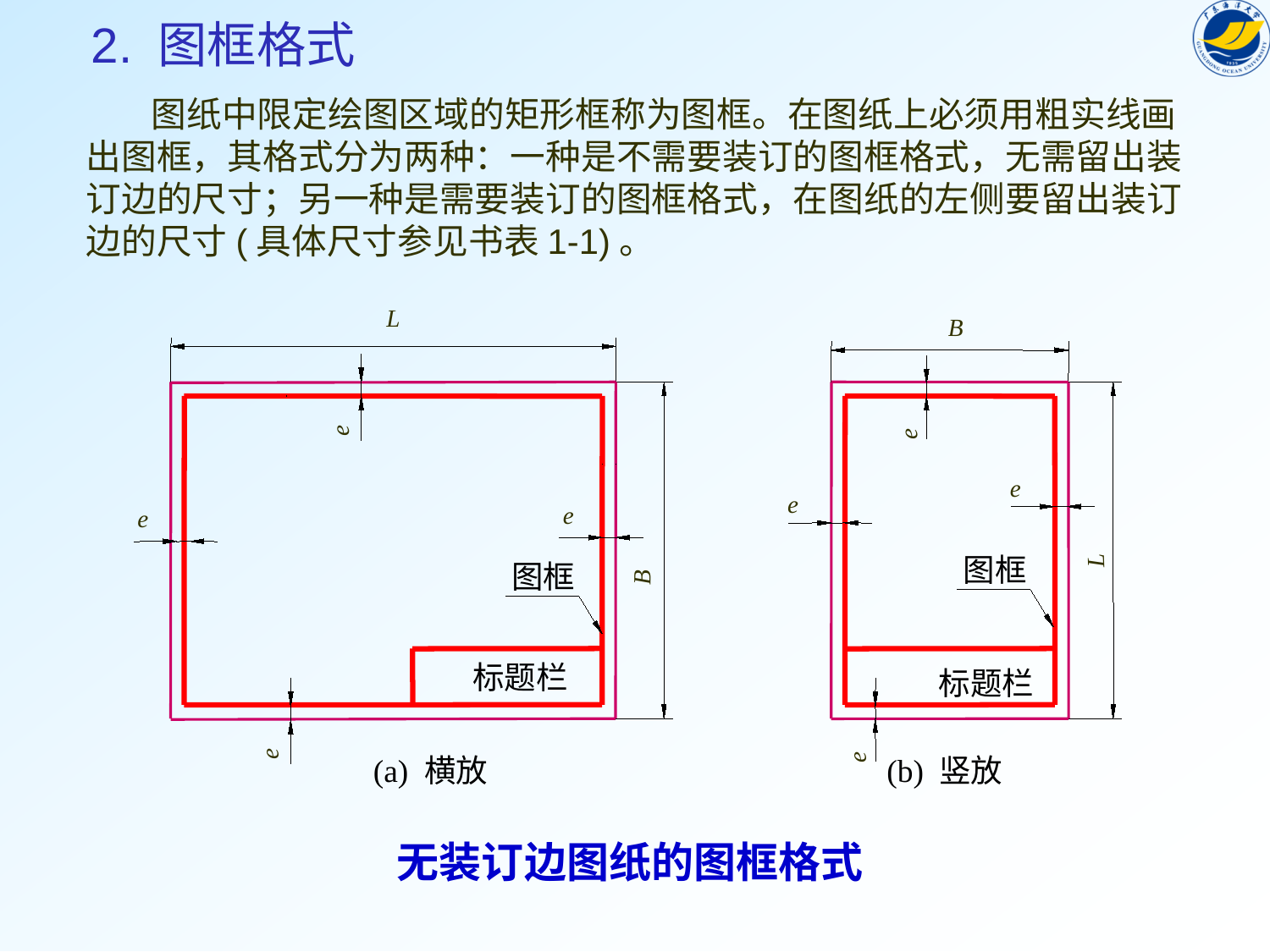

2. 图框格式
          图纸中限定绘图区域的矩形框称为图框。在图纸上必须用粗实线画出图框，其格式分为两种：一种是不需要装订的图框格式，无需留出装订边的尺寸；另一种是需要装订的图框格式，在图纸的左侧要留出装订边的尺寸(具体尺寸参见书表1-1)。
L

e

e
e

B
  图框

标题栏

e

B

e

e

e

L
  图框

标题栏
e

(a) 横放
(b) 竖放
无装订边图纸的图框格式